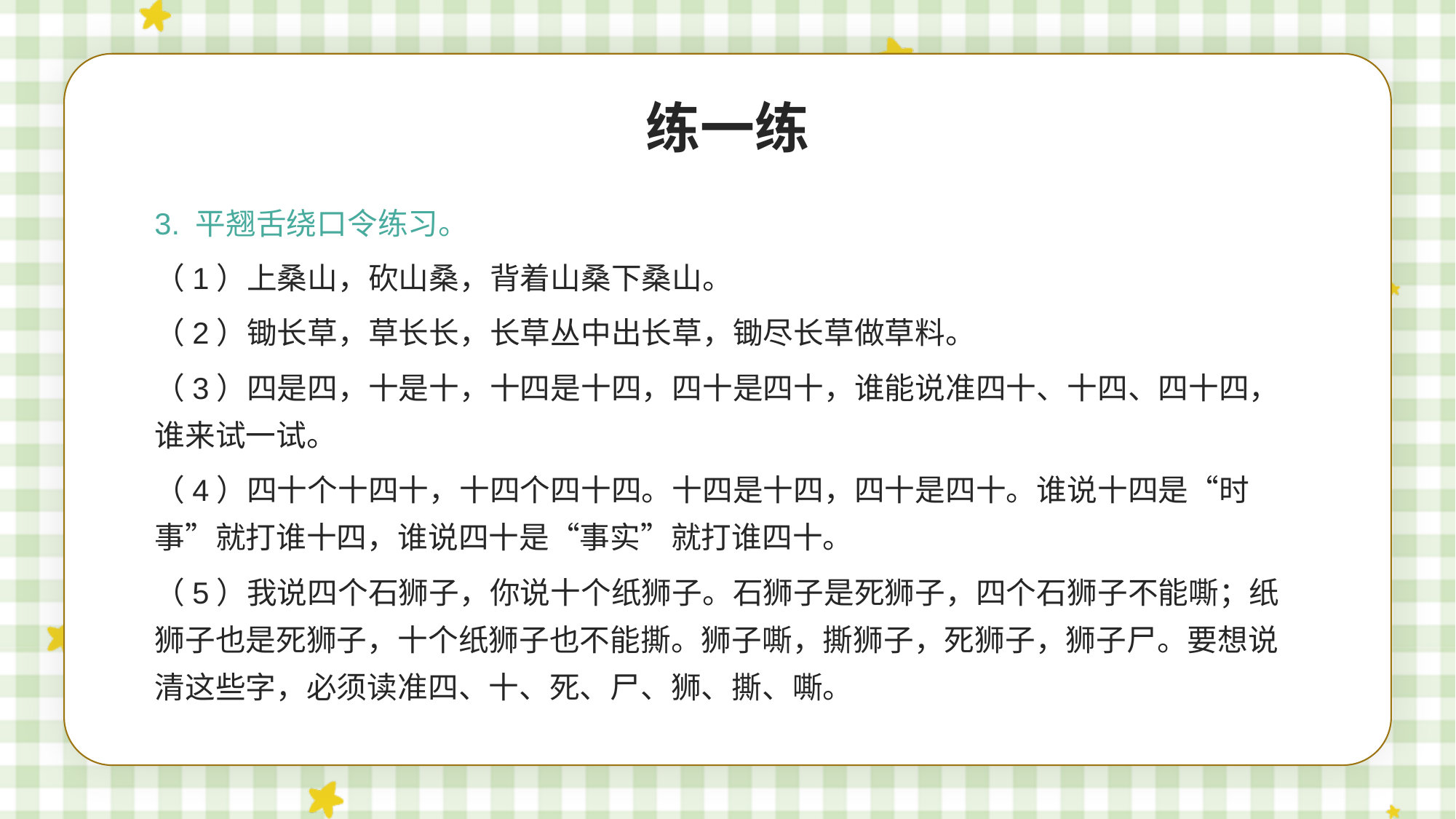

练一练
3. 平翘舌绕口令练习。
（1）上桑山，砍山桑，背着山桑下桑山。
（2）锄长草，草长长，长草丛中出长草，锄尽长草做草料。
（3）四是四，十是十，十四是十四，四十是四十，谁能说准四十、十四、四十四，谁来试一试。
（4）四十个十四十，十四个四十四。十四是十四，四十是四十。谁说十四是“时事”就打谁十四，谁说四十是“事实”就打谁四十。
（5）我说四个石狮子，你说十个纸狮子。石狮子是死狮子，四个石狮子不能嘶；纸狮子也是死狮子，十个纸狮子也不能撕。狮子嘶，撕狮子，死狮子，狮子尸。要想说清这些字，必须读准四、十、死、尸、狮、撕、嘶。